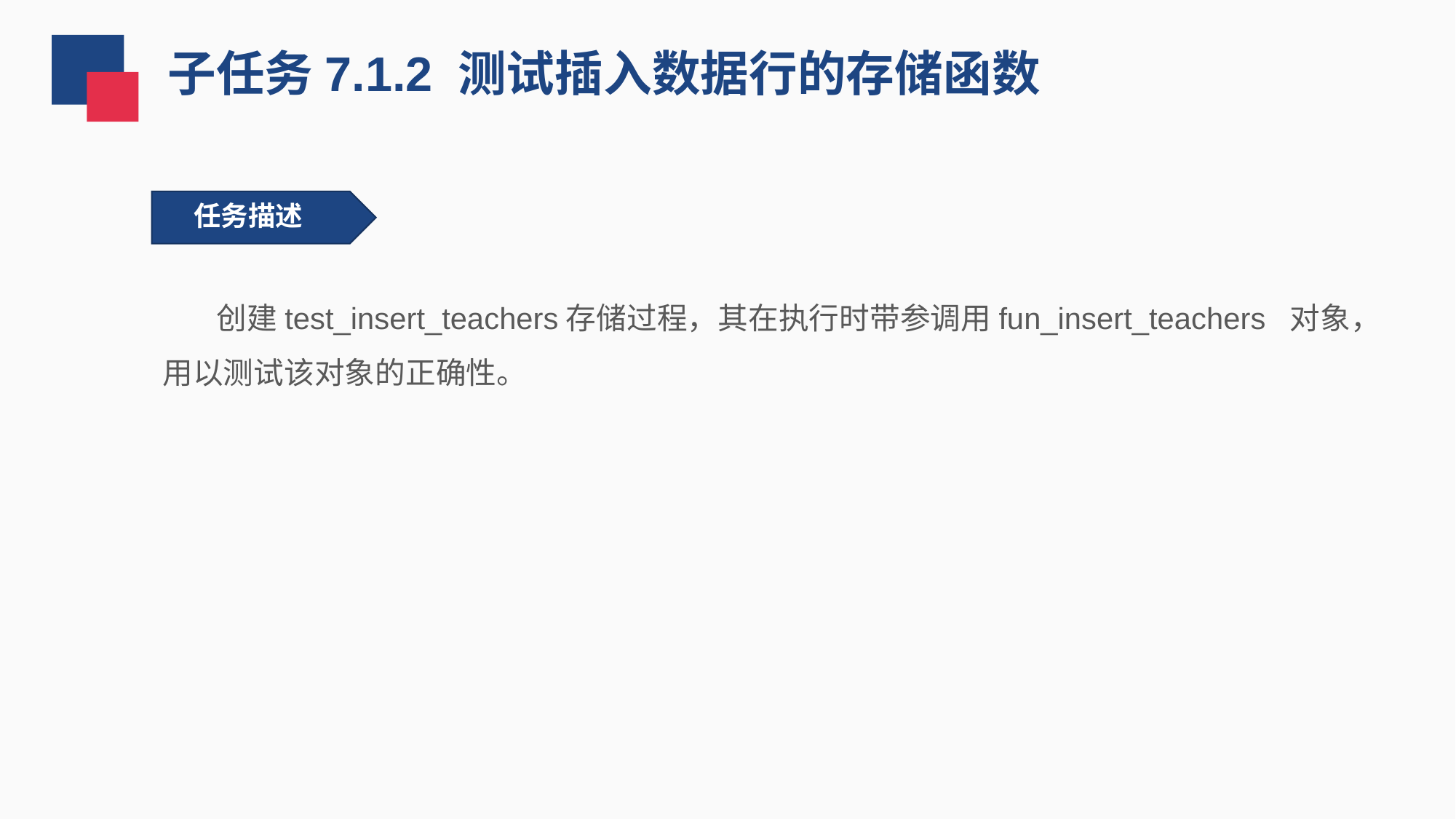

子任务7.1.2 测试插入数据行的存储函数

    任务描述
       创建test_insert_teachers存储过程，其在执行时带参调用fun_insert_teachers  对象，用以测试该对象的正确性。